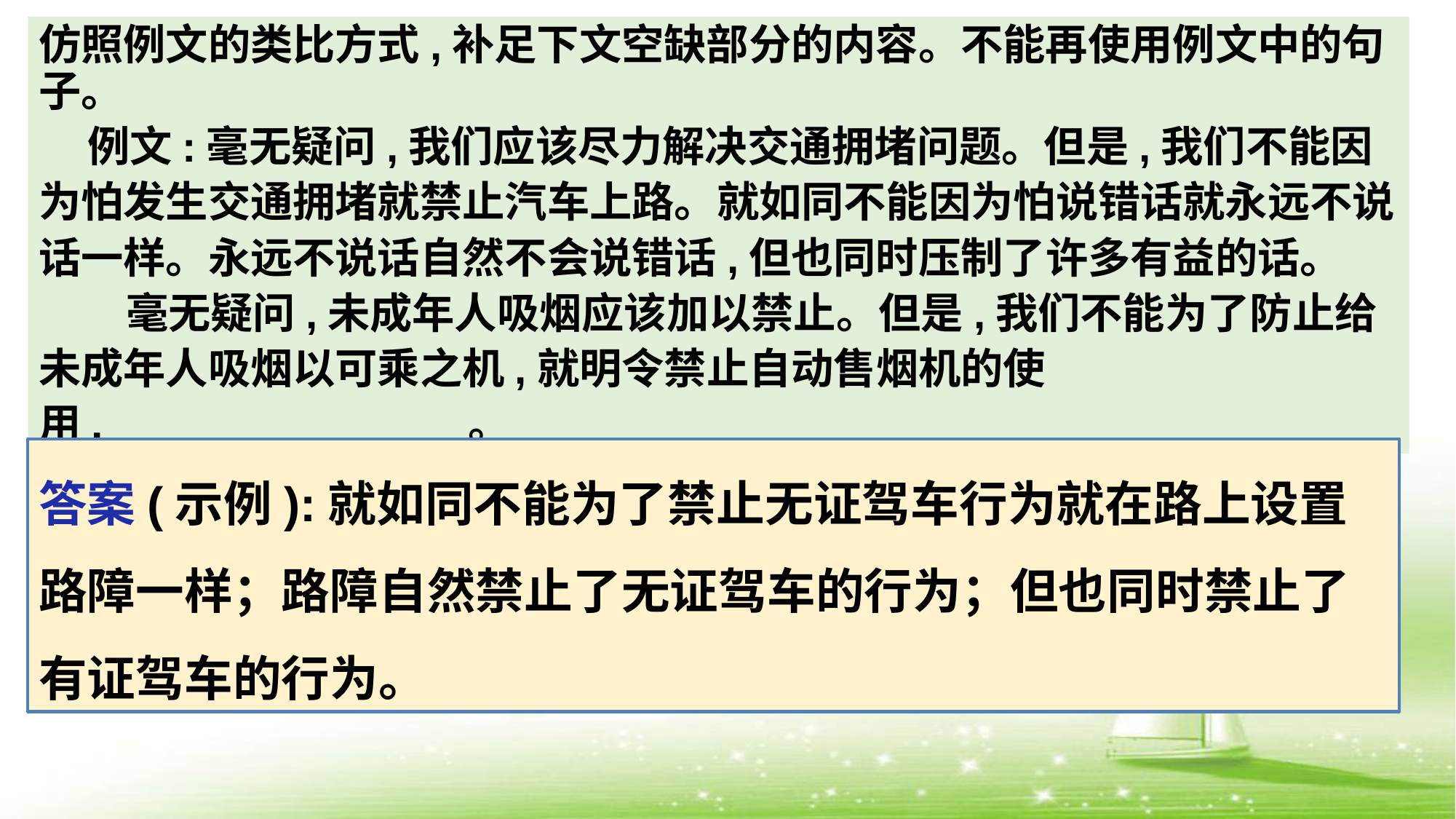

仿照例文的类比方式,补足下文空缺部分的内容。不能再使用例文中的句子。
    例文:毫无疑问,我们应该尽力解决交通拥堵问题。但是,我们不能因为怕发生交通拥堵就禁止汽车上路。就如同不能因为怕说错话就永远不说话一样。永远不说话自然不会说错话,但也同时压制了许多有益的话。
        毫无疑问,未成年人吸烟应该加以禁止。但是,我们不能为了防止给未成年人吸烟以可乘之机,就明令禁止自动售烟机的使用,_______________。
答案(示例):就如同不能为了禁止无证驾车行为就在路上设置路障一样；路障自然禁止了无证驾车的行为；但也同时禁止了有证驾车的行为。